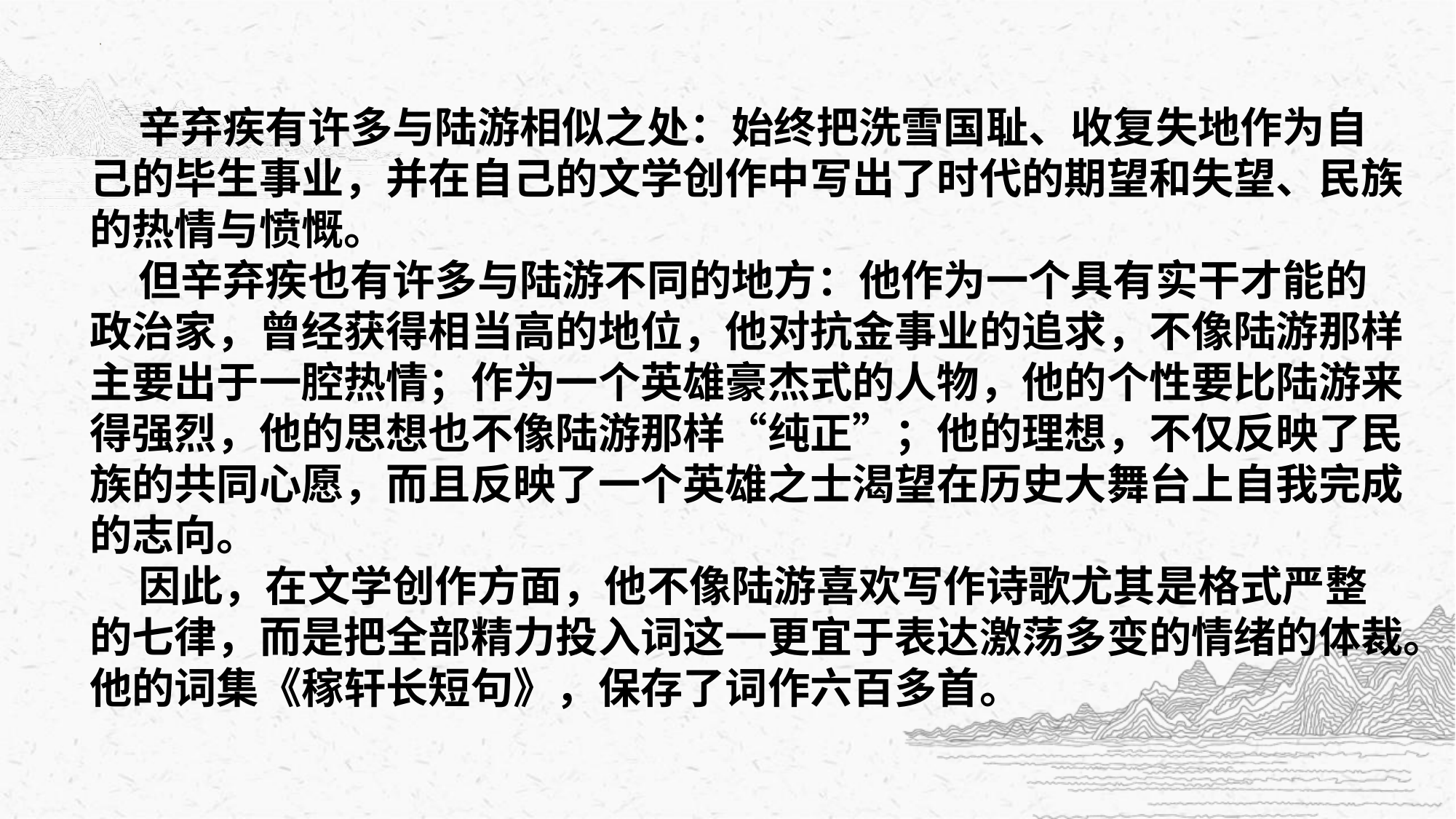

辛弃疾有许多与陆游相似之处：始终把洗雪国耻、收复失地作为自己的毕生事业，并在自己的文学创作中写出了时代的期望和失望、民族的热情与愤慨。
    但辛弃疾也有许多与陆游不同的地方：他作为一个具有实干才能的政治家，曾经获得相当高的地位，他对抗金事业的追求，不像陆游那样主要出于一腔热情；作为一个英雄豪杰式的人物，他的个性要比陆游来得强烈，他的思想也不像陆游那样“纯正”；他的理想，不仅反映了民族的共同心愿，而且反映了一个英雄之士渴望在历史大舞台上自我完成的志向。
    因此，在文学创作方面，他不像陆游喜欢写作诗歌尤其是格式严整的七律，而是把全部精力投入词这一更宜于表达激荡多变的情绪的体裁。他的词集《稼轩长短句》，保存了词作六百多首。